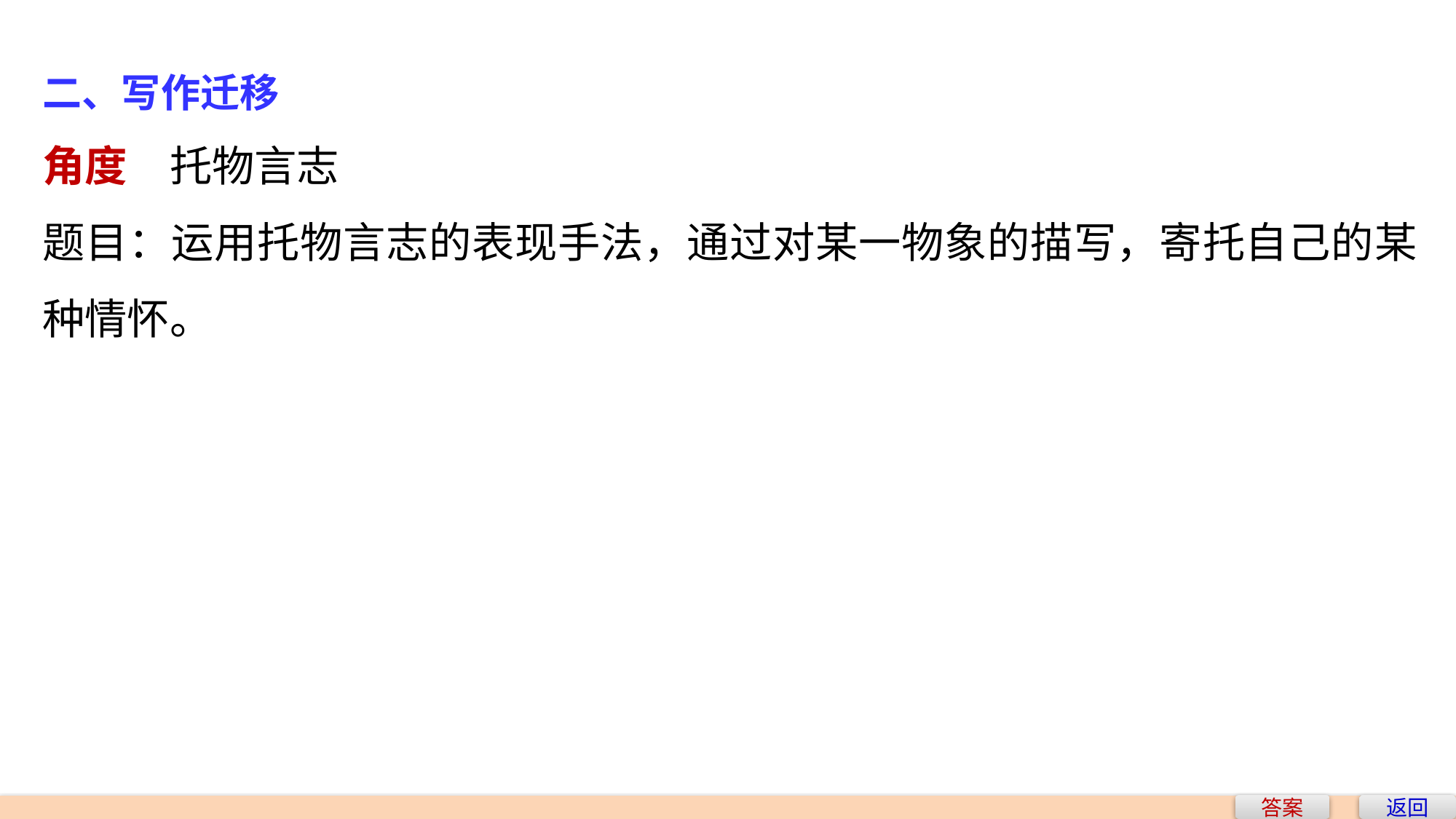

二、写作迁移
角度　托物言志
题目：运用托物言志的表现手法，通过对某一物象的描写，寄托自己的某种情怀。
答案
返回